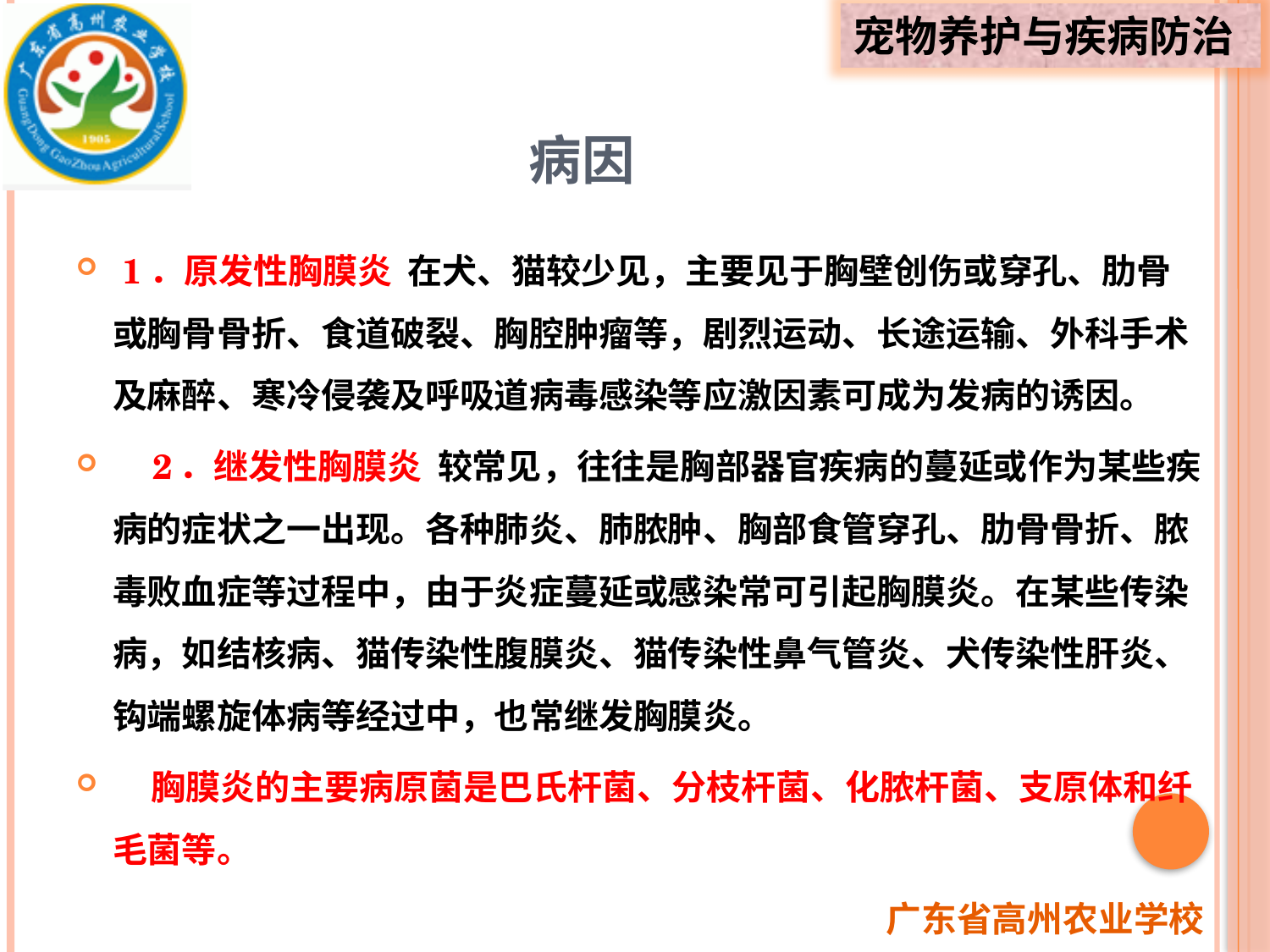

# 病因
 1．原发性胸膜炎  在犬、猫较少见，主要见于胸壁创伤或穿孔、肋骨或胸骨骨折、食道破裂、胸腔肿瘤等，剧烈运动、长途运输、外科手术及麻醉、寒冷侵袭及呼吸道病毒感染等应激因素可成为发病的诱因。
    2．继发性胸膜炎  较常见，往往是胸部器官疾病的蔓延或作为某些疾病的症状之一出现。各种肺炎、肺脓肿、胸部食管穿孔、肋骨骨折、脓毒败血症等过程中，由于炎症蔓延或感染常可引起胸膜炎。在某些传染病，如结核病、猫传染性腹膜炎、猫传染性鼻气管炎、犬传染性肝炎、钩端螺旋体病等经过中，也常继发胸膜炎。
    胸膜炎的主要病原菌是巴氏杆菌、分枝杆菌、化脓杆菌、支原体和纤毛菌等。